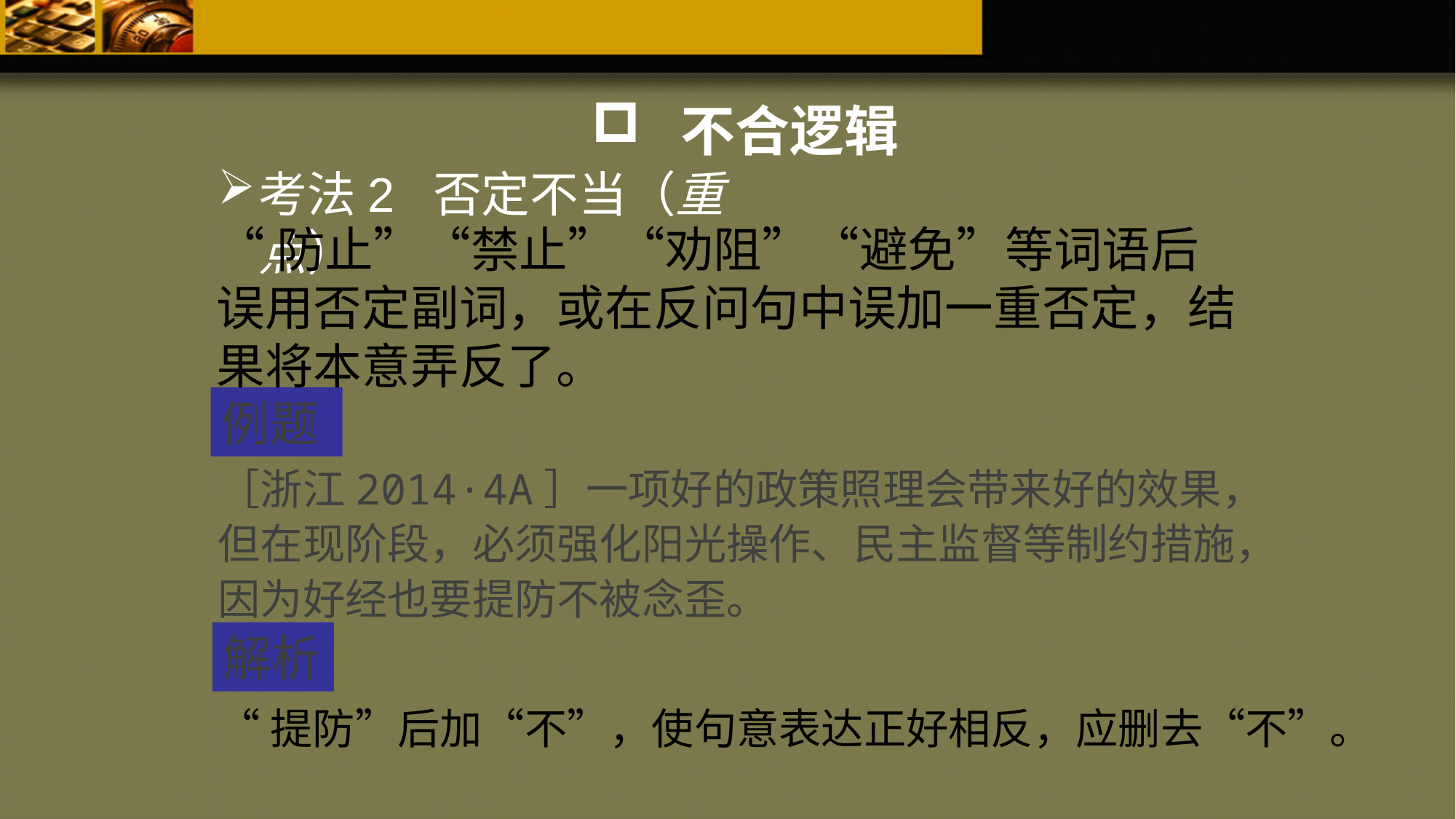

不合逻辑
考法2  否定不当（重点）
“防止”“禁止”“劝阻”“避免”等词语后误用否定副词，或在反问句中误加一重否定，结果将本意弄反了。
例题
［浙江2014·4A］一项好的政策照理会带来好的效果，但在现阶段，必须强化阳光操作、民主监督等制约措施，因为好经也要提防不被念歪。
解析
“提防”后加“不”，使句意表达正好相反，应删去“不”。